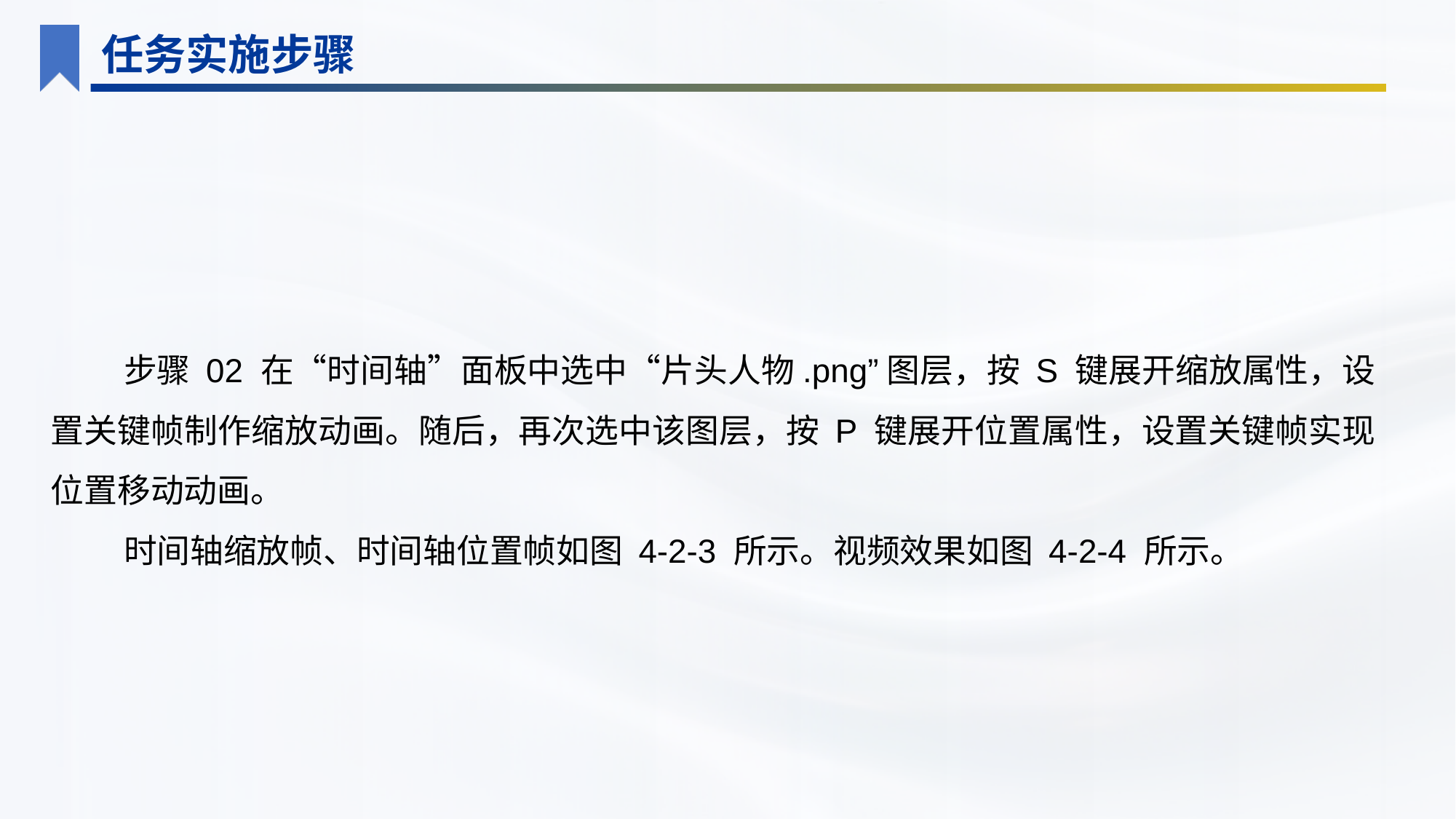

任务实施步骤
步骤 02 在“时间轴”面板中选中“片头人物.png”图层，按 S 键展开缩放属性，设置关键帧制作缩放动画。随后，再次选中该图层，按 P 键展开位置属性，设置关键帧实现位置移动动画。
时间轴缩放帧、时间轴位置帧如图 4-2-3 所示。视频效果如图 4-2-4 所示。